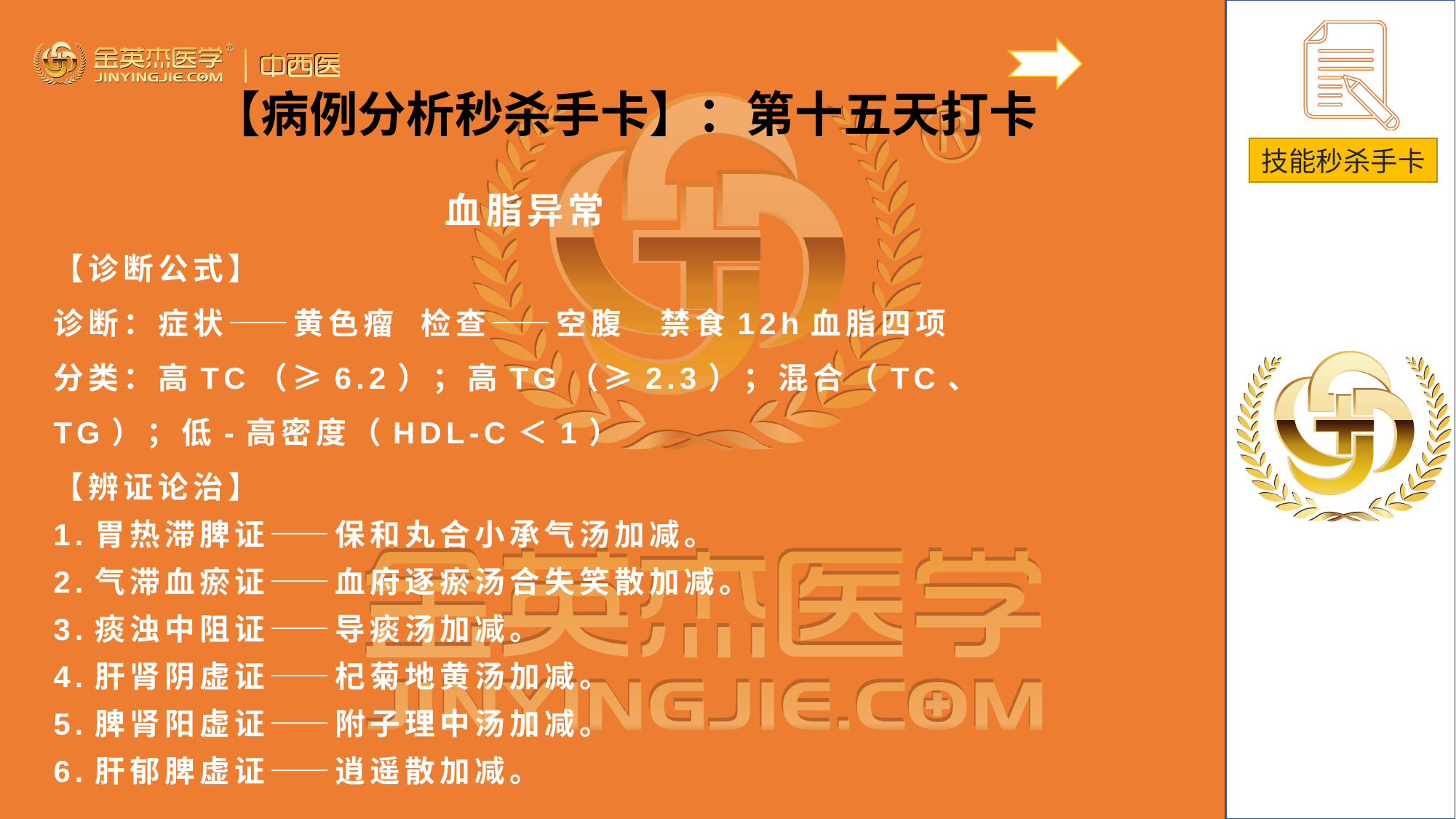

【病例分析秒杀手卡】：第十五天打卡
血脂异常
【诊断公式】
诊断：症状——黄色瘤  检查——空腹   禁食12h血脂四项
分类：高TC（≥6.2）；高TG（≥2.3）；混合（TC、TG）；低-高密度（HDL-C＜1）
【辨证论治】
1.胃热滞脾证——保和丸合小承气汤加减。
2.气滞血瘀证——血府逐瘀汤合失笑散加减。
3.痰浊中阻证——导痰汤加减。
4.肝肾阴虚证——杞菊地黄汤加减。
5.脾肾阳虚证——附子理中汤加减。
6.肝郁脾虚证——逍遥散加减。